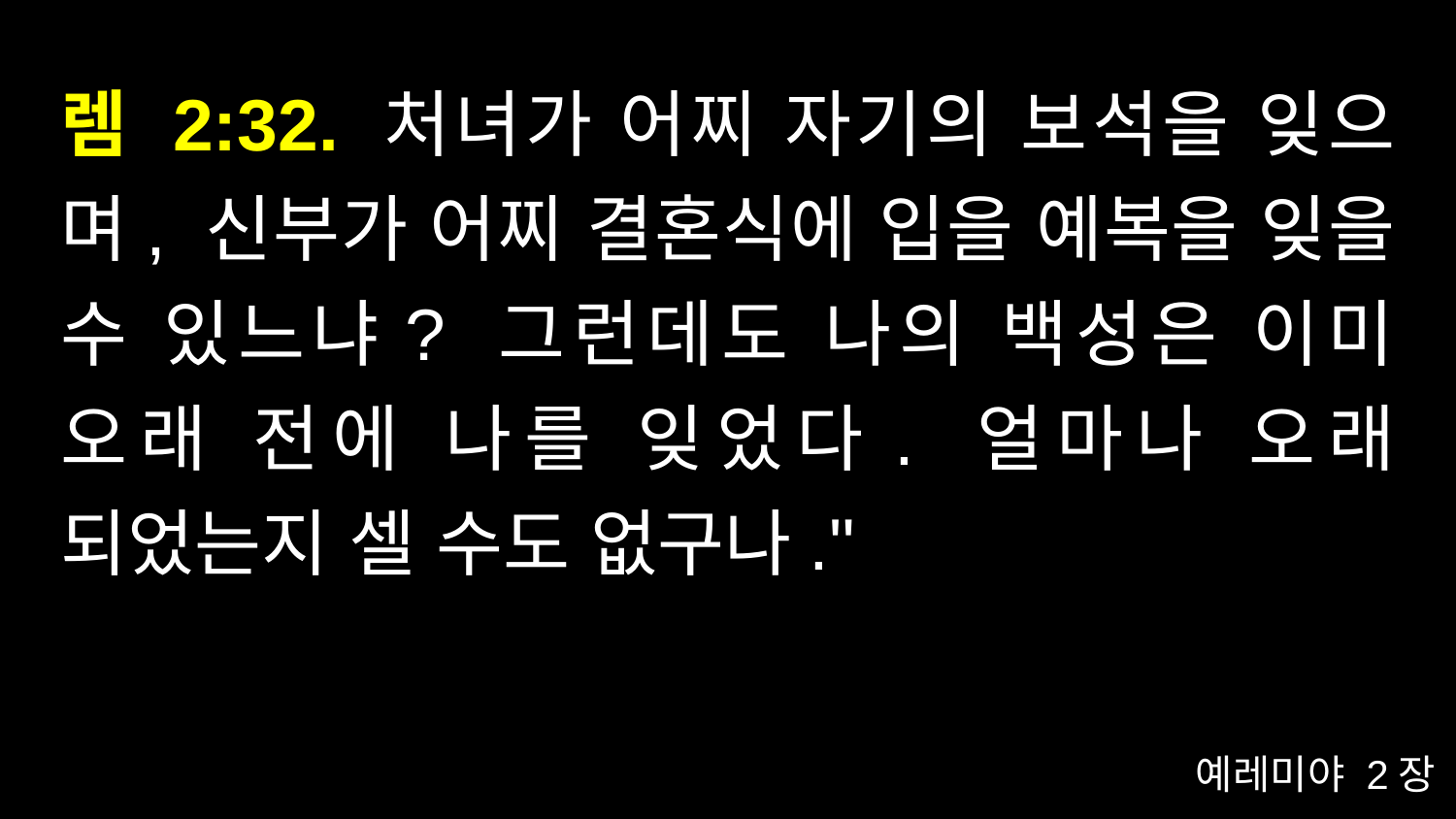

# 렘 2:32. 처녀가 어찌 자기의 보석을 잊으며, 신부가 어찌 결혼식에 입을 예복을 잊을 수 있느냐? 그런데도 나의 백성은 이미 오래 전에 나를 잊었다. 얼마나 오래 되었는지 셀 수도 없구나."
예레미야 2장